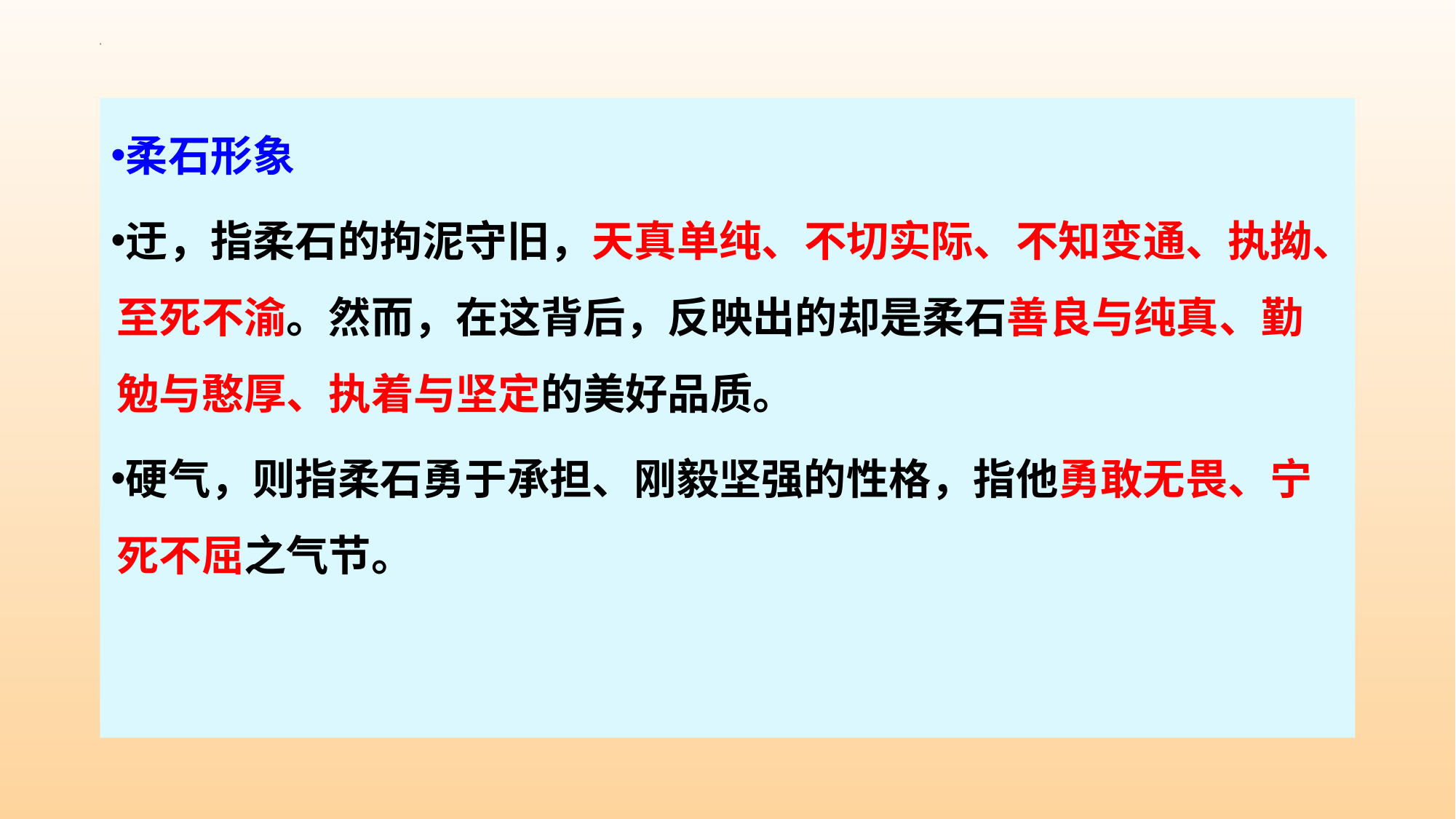

柔石形象
迂，指柔石的拘泥守旧，天真单纯、不切实际、不知变通、执拗、至死不渝。然而，在这背后，反映出的却是柔石善良与纯真、勤勉与憨厚、执着与坚定的美好品质。
硬气，则指柔石勇于承担、刚毅坚强的性格，指他勇敢无畏、宁死不屈之气节。